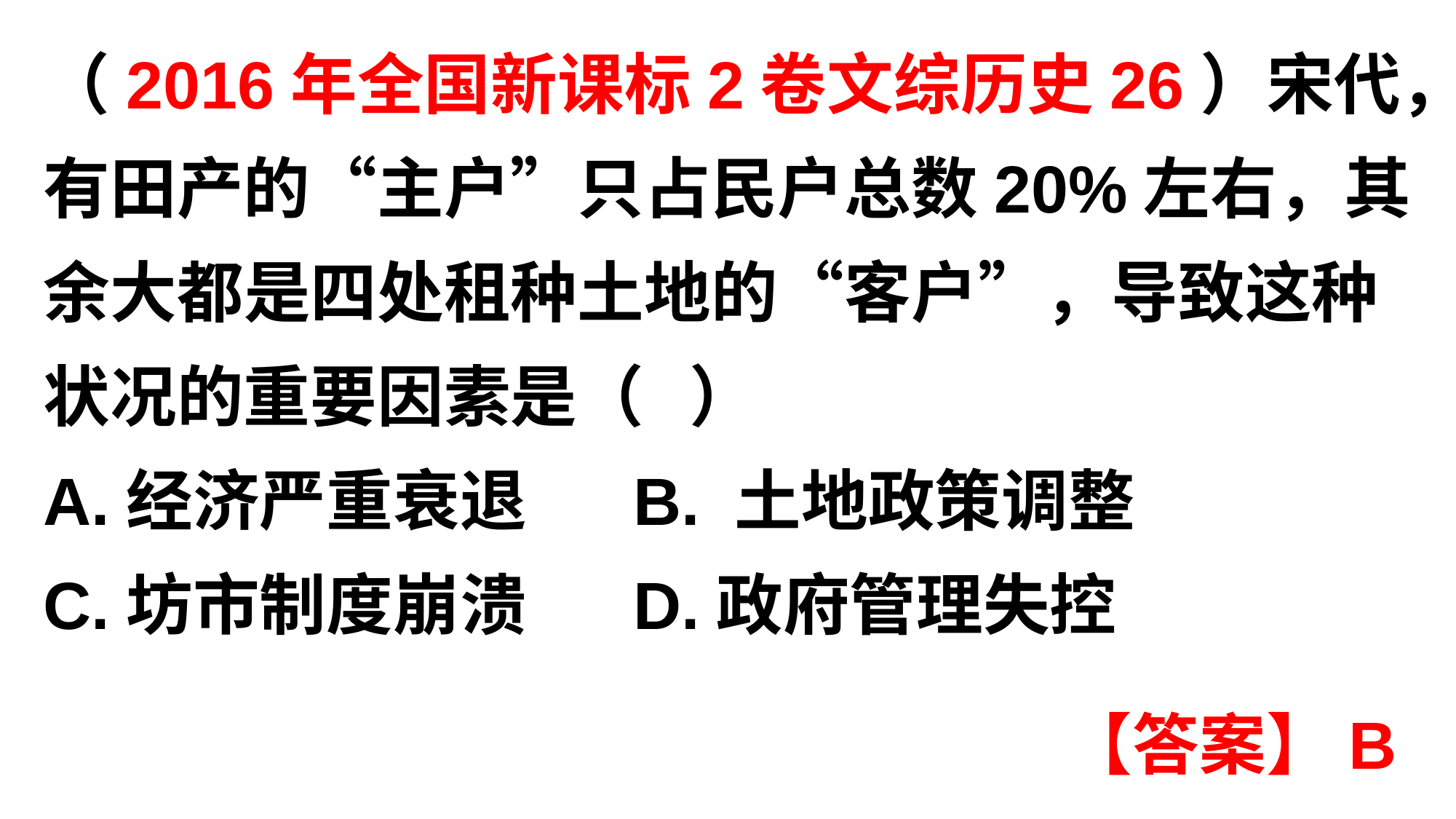

（2016年全国新课标2卷文综历史26）宋代，有田产的“主户”只占民户总数20%左右，其余大都是四处租种土地的“客户”，导致这种状况的重要因素是（   ）
A.经济严重衰退      B. 土地政策调整
C.坊市制度崩溃      D.政府管理失控

【答案】B